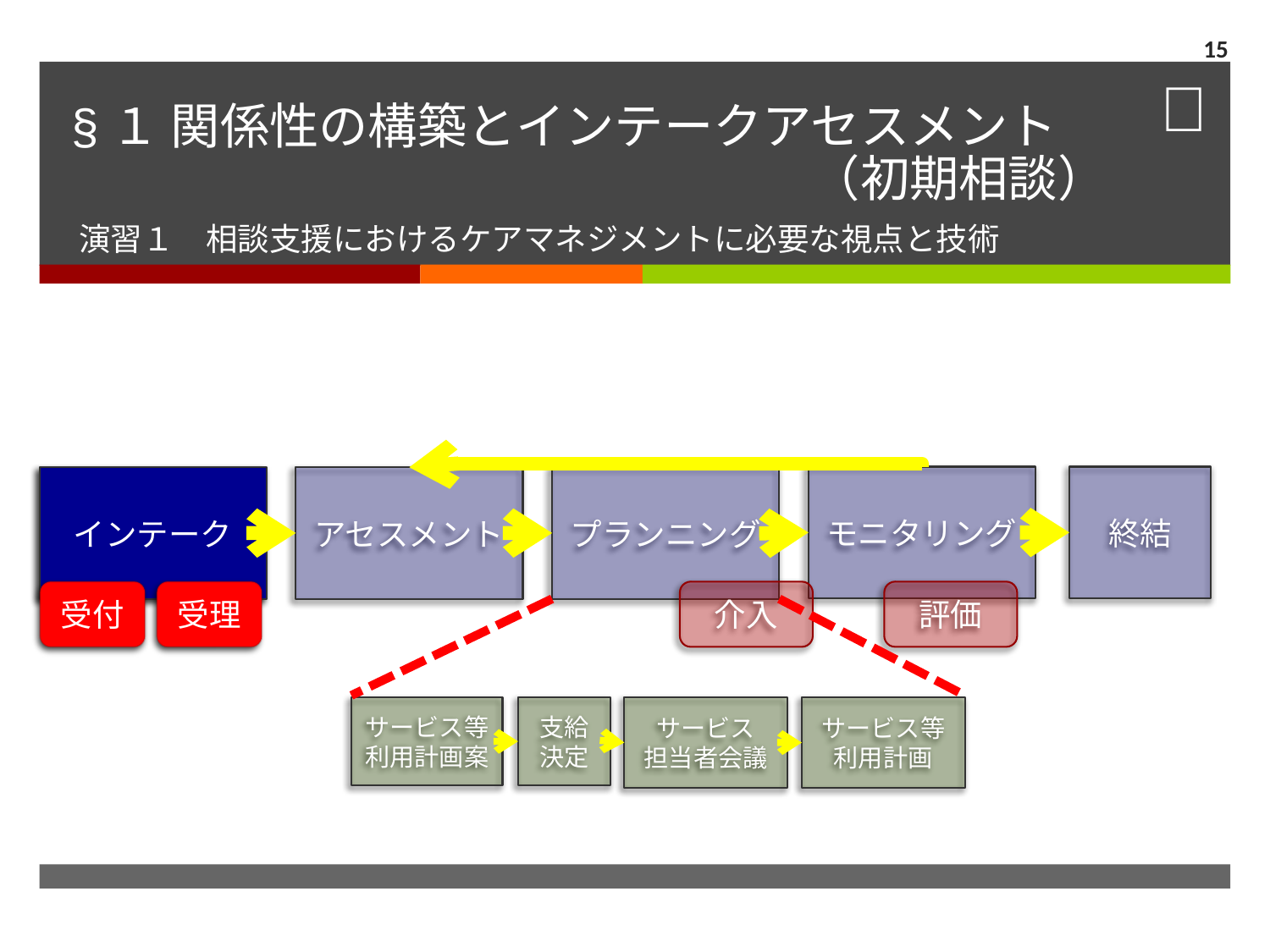

15
# §１ 関係性の構築とインテークアセスメント 　　　　　　　　　　　　　　　（初期相談）
演習１　相談支援におけるケアマネジメントに必要な視点と技術
モニタリング
終結
インテーク
アセスメント
プランニング
受付
受理
介入
評価
サービス等
利用計画案
支給
決定
サービス
担当者会議
サービス等
利用計画